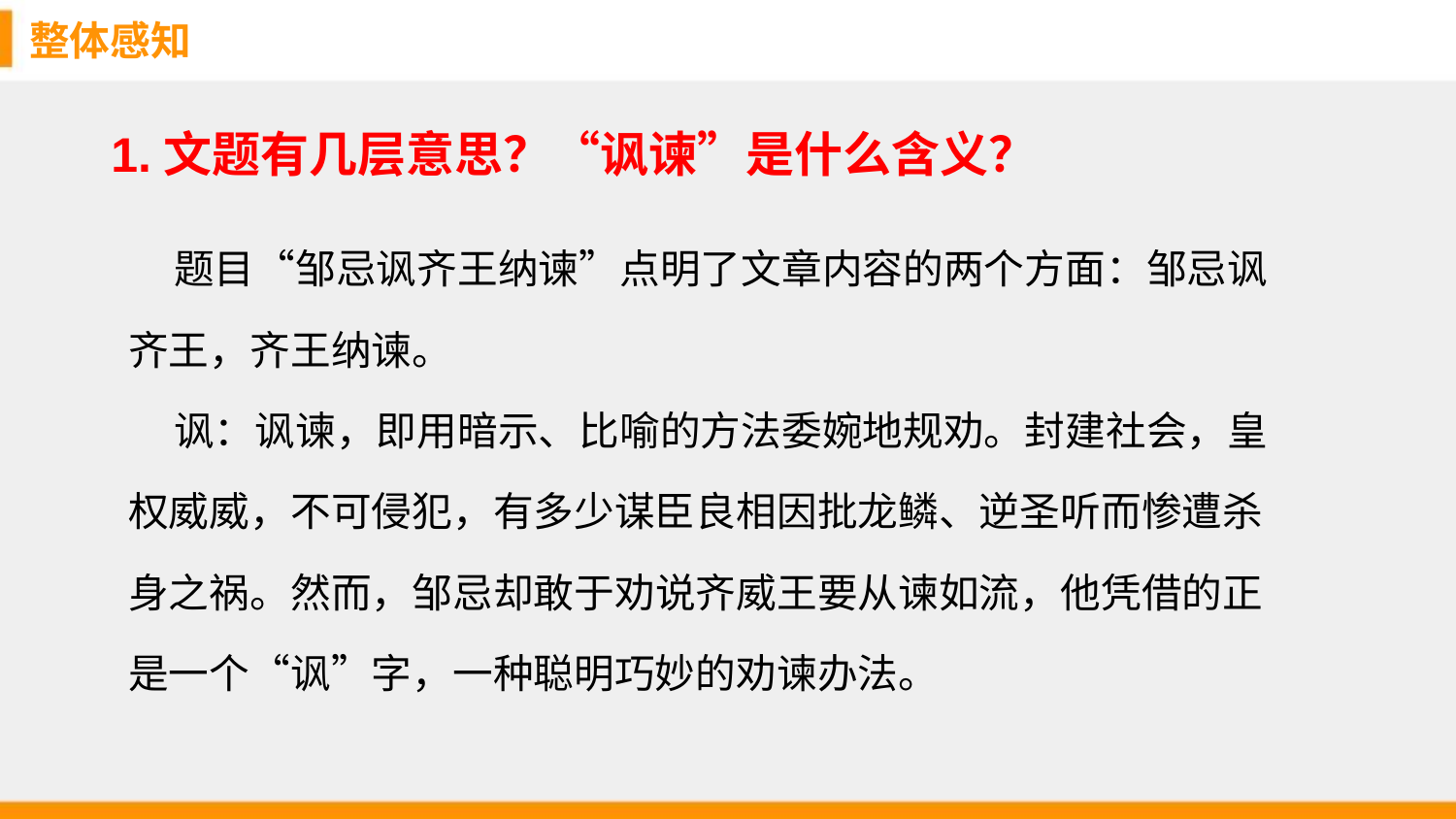

整体感知
    1.文题有几层意思？“讽谏”是什么含义？
    题目“邹忌讽齐王纳谏”点明了文章内容的两个方面：邹忌讽齐王，齐王纳谏。
    讽：讽谏，即用暗示、比喻的方法委婉地规劝。封建社会，皇权威威，不可侵犯，有多少谋臣良相因批龙鳞、逆圣听而惨遭杀身之祸。然而，邹忌却敢于劝说齐威王要从谏如流，他凭借的正是一个“讽”字，一种聪明巧妙的劝谏办法。